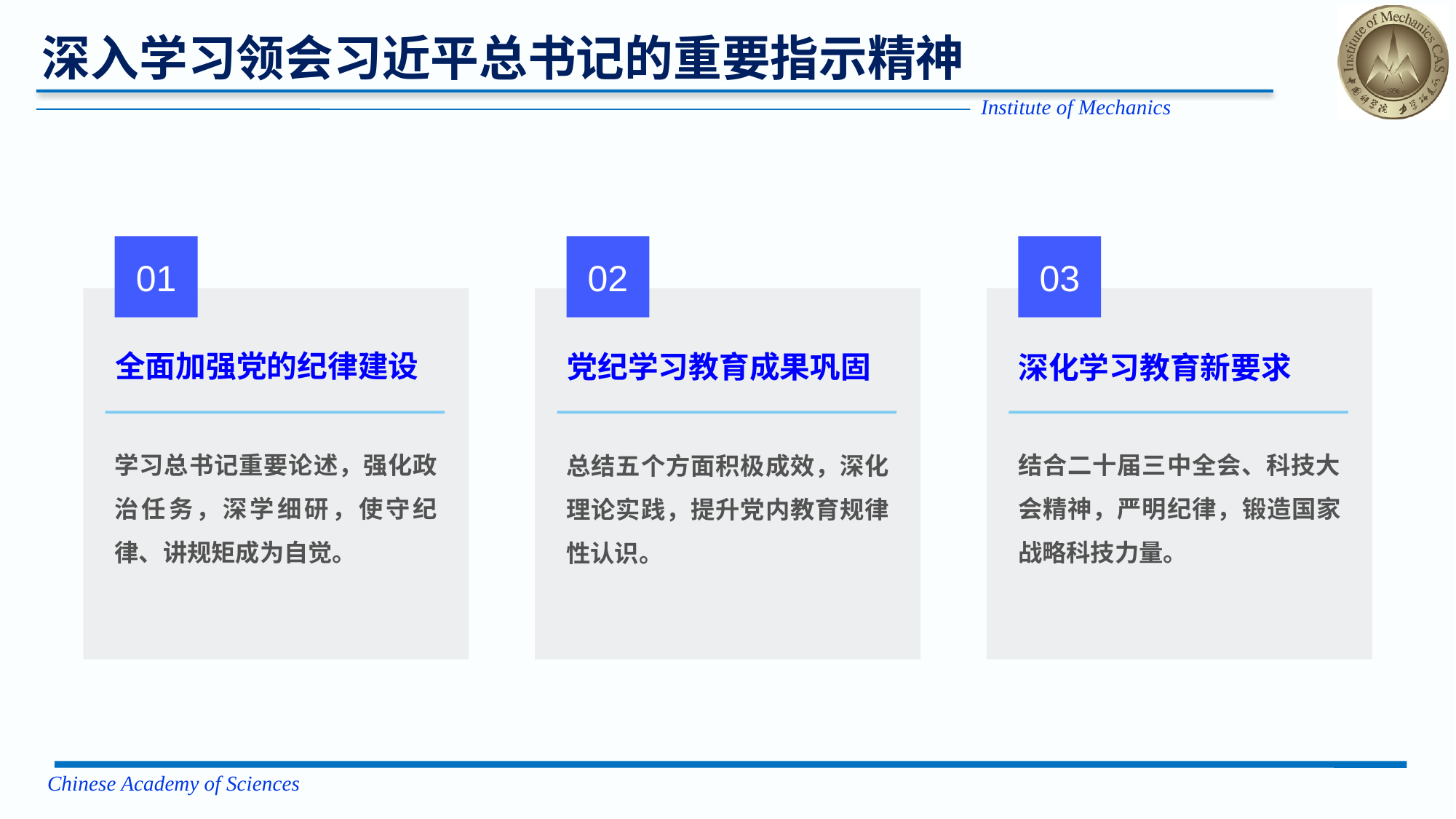

深入学习领会习近平总书记的重要指示精神
01
02
03

全面加强党的纪律建设
党纪学习教育成果巩固
深化学习教育新要求
学习总书记重要论述，强化政治任务，深学细研，使守纪律、讲规矩成为自觉。
结合二十届三中全会、科技大会精神，严明纪律，锻造国家战略科技力量。
总结五个方面积极成效，深化理论实践，提升党内教育规律性认识。
11